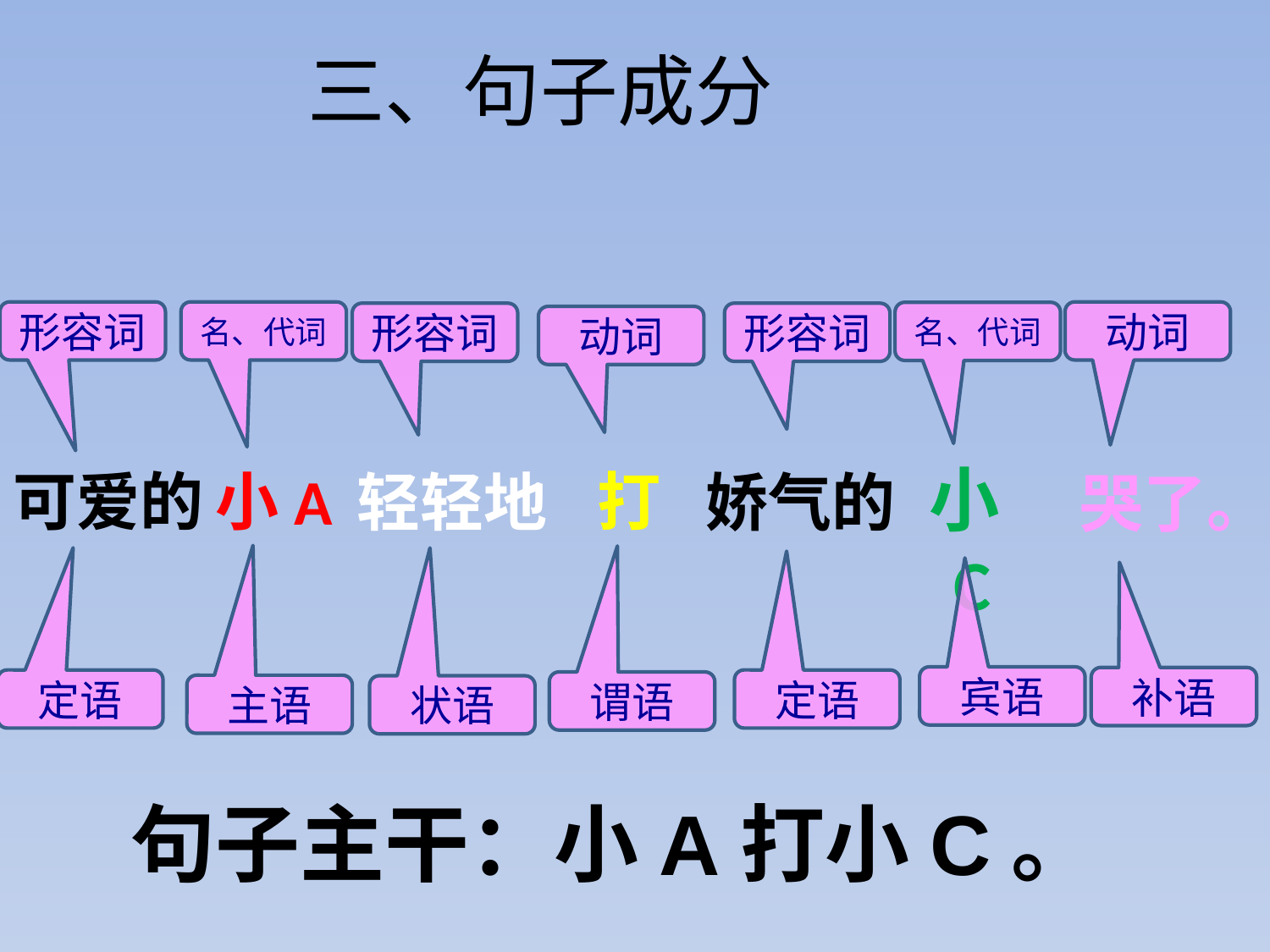

三、句子成分
形容词
名、代词
动词
名、代词
形容词
形容词
动词
小C
可爱的
小A
打
轻轻地
娇气的
哭了。
宾语
补语
定语
定语
谓语
主语
状语
句子主干：小A打小C。